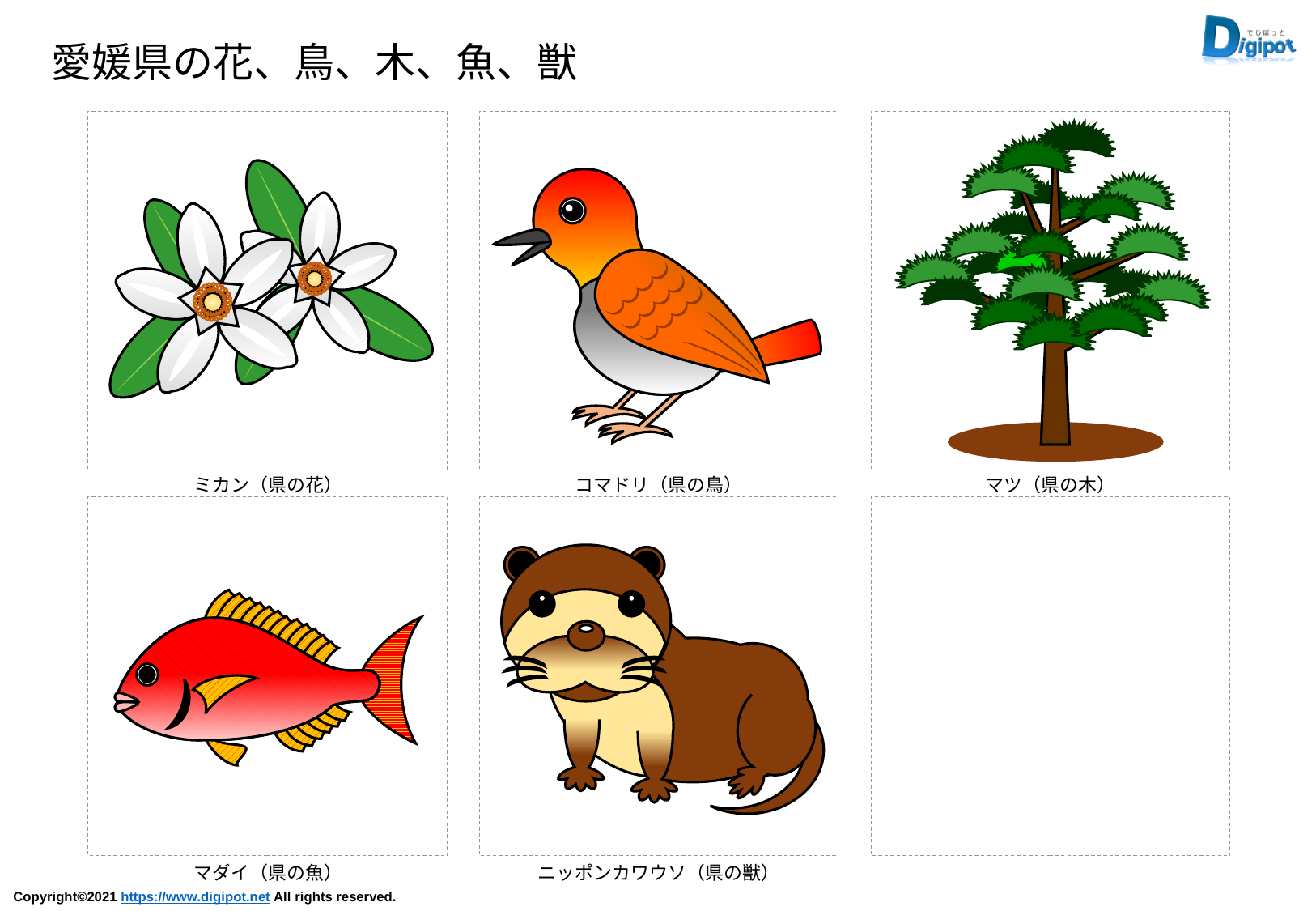

愛媛県の花、鳥、木、魚、獣

ミカン（県の花）
コマドリ（県の鳥）
マツ（県の木）

マダイ（県の魚）
ニッポンカワウソ（県の獣）